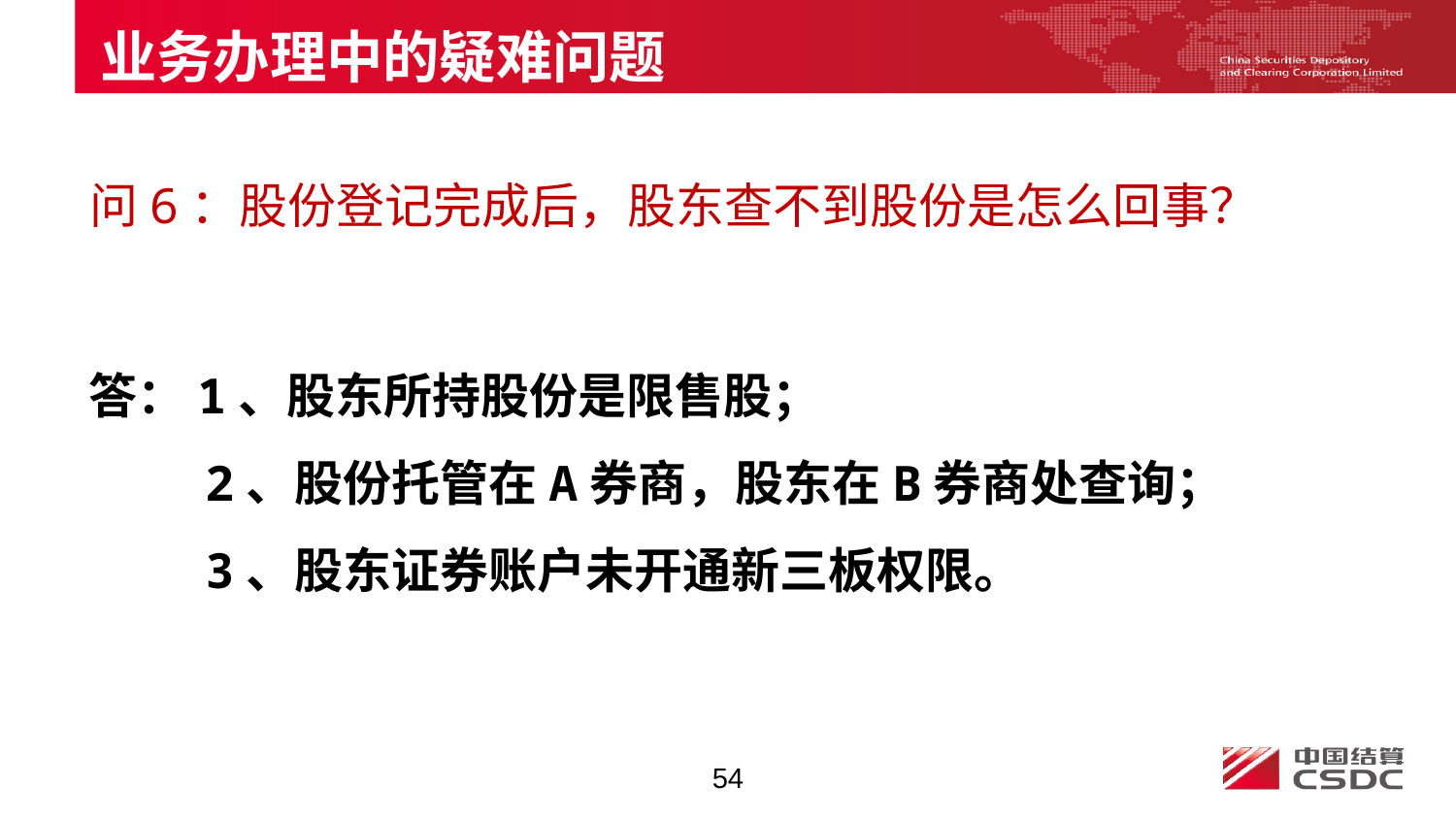

业务办理中的疑难问题

问6：股份登记完成后，股东查不到股份是怎么回事？
答：1、股东所持股份是限售股；
    2、股份托管在A券商，股东在B券商处查询；
    3、股东证券账户未开通新三板权限。
54